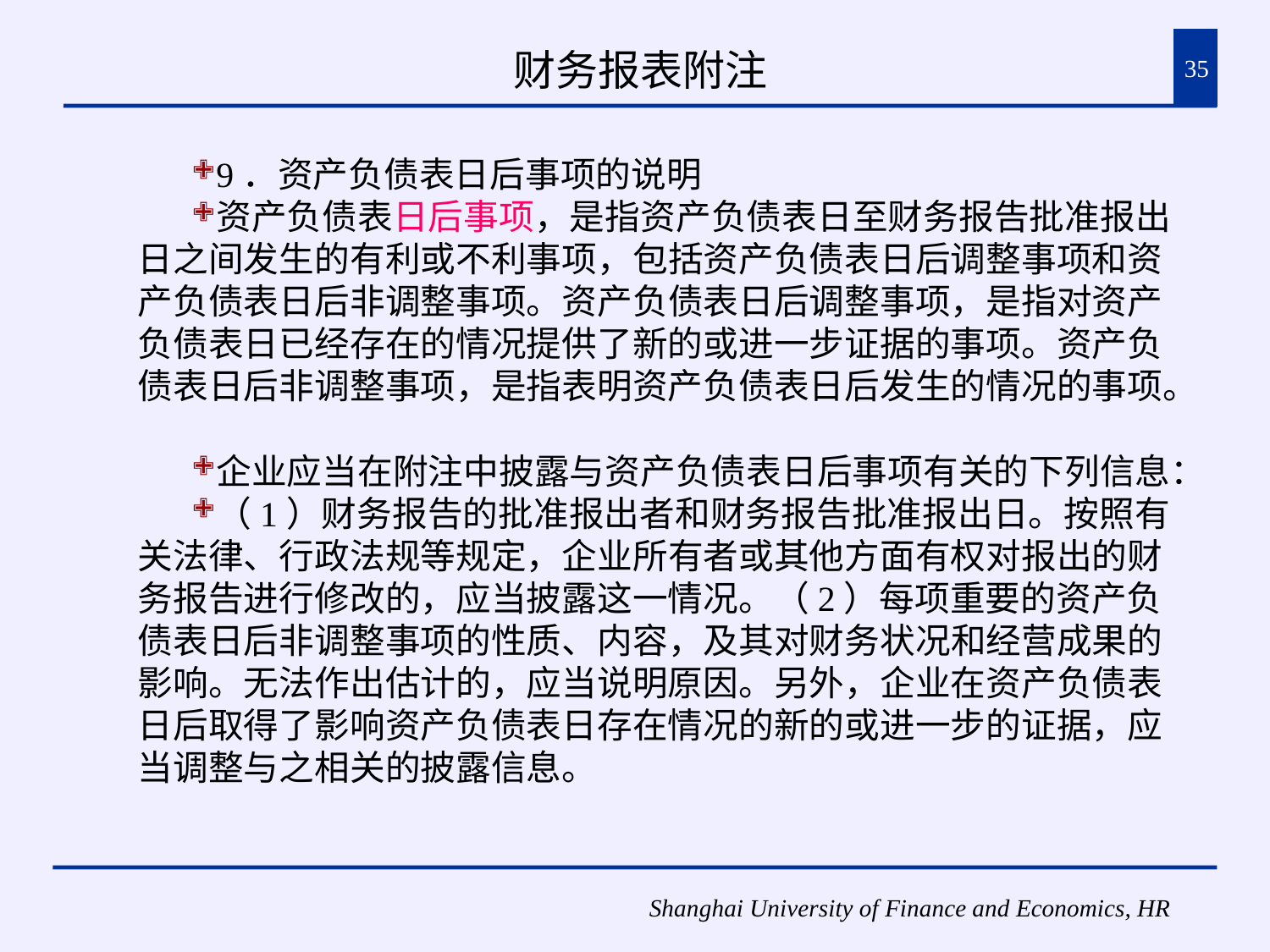

# 财务报表附注
35
9．资产负债表日后事项的说明
资产负债表日后事项，是指资产负债表日至财务报告批准报出日之间发生的有利或不利事项，包括资产负债表日后调整事项和资产负债表日后非调整事项。资产负债表日后调整事项，是指对资产负债表日已经存在的情况提供了新的或进一步证据的事项。资产负债表日后非调整事项，是指表明资产负债表日后发生的情况的事项。

企业应当在附注中披露与资产负债表日后事项有关的下列信息：
（1）财务报告的批准报出者和财务报告批准报出日。按照有关法律、行政法规等规定，企业所有者或其他方面有权对报出的财务报告进行修改的，应当披露这一情况。（2）每项重要的资产负债表日后非调整事项的性质、内容，及其对财务状况和经营成果的影响。无法作出估计的，应当说明原因。另外，企业在资产负债表日后取得了影响资产负债表日存在情况的新的或进一步的证据，应当调整与之相关的披露信息。